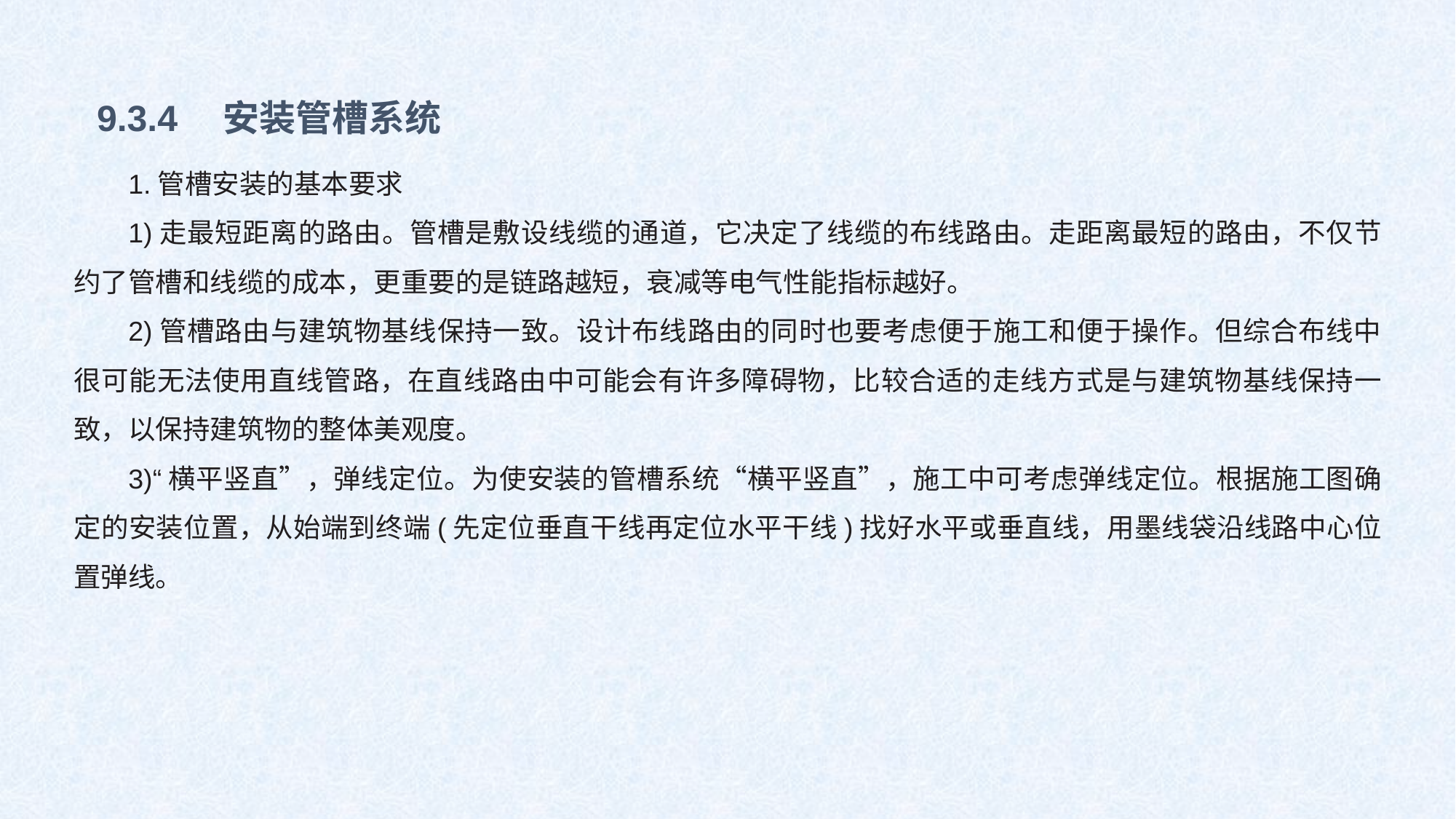

9.3.4　安装管槽系统
1.管槽安装的基本要求
1)走最短距离的路由。管槽是敷设线缆的通道，它决定了线缆的布线路由。走距离最短的路由，不仅节约了管槽和线缆的成本，更重要的是链路越短，衰减等电气性能指标越好。
2)管槽路由与建筑物基线保持一致。设计布线路由的同时也要考虑便于施工和便于操作。但综合布线中很可能无法使用直线管路，在直线路由中可能会有许多障碍物，比较合适的走线方式是与建筑物基线保持一致，以保持建筑物的整体美观度。
3)“横平竖直”，弹线定位。为使安装的管槽系统“横平竖直”，施工中可考虑弹线定位。根据施工图确定的安装位置，从始端到终端(先定位垂直干线再定位水平干线)找好水平或垂直线，用墨线袋沿线路中心位置弹线。